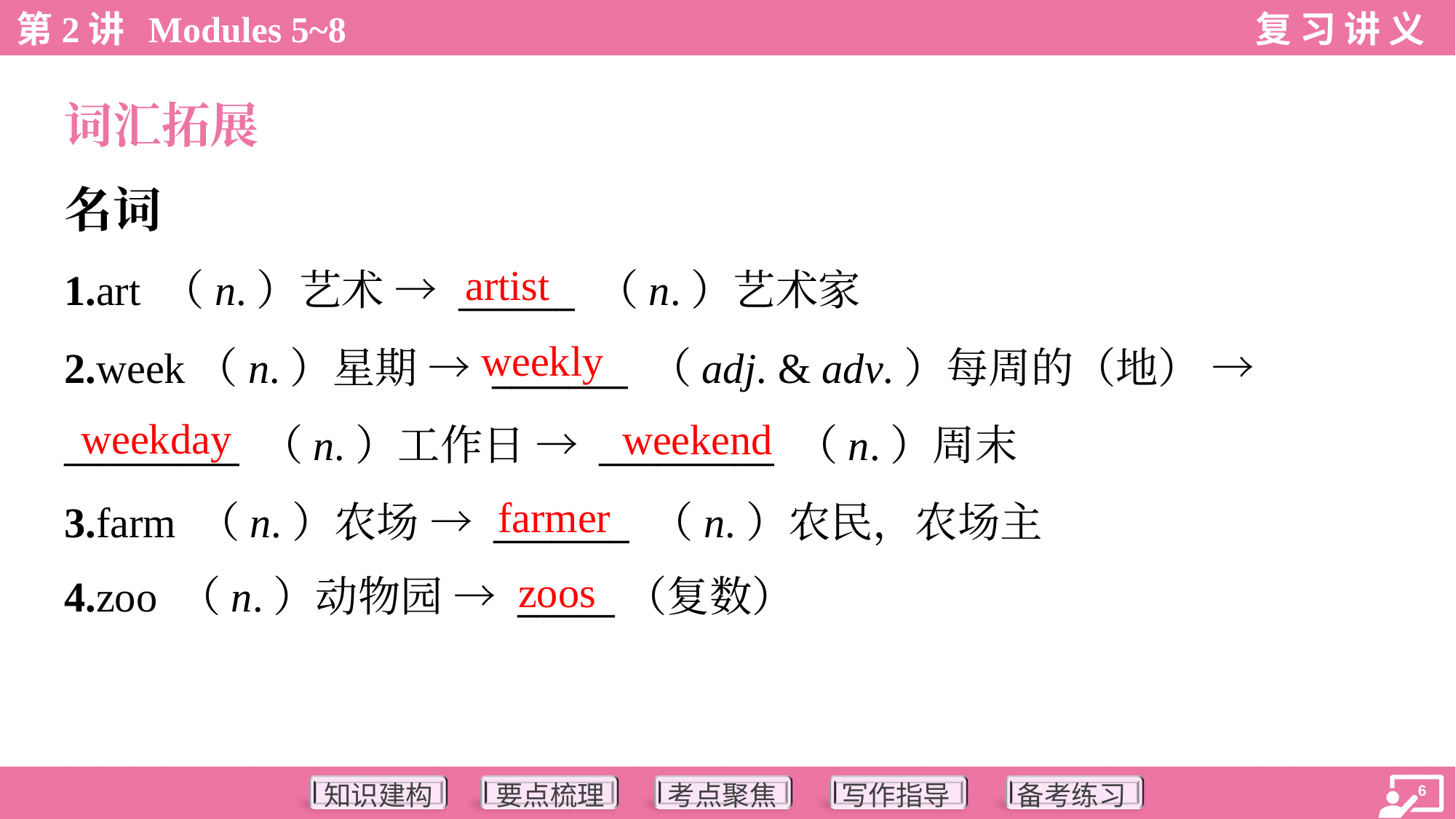

词汇拓展
名词
artist
1.art （n.）艺术 → ______ （n.）艺术家
2.week（n.）星期 → _______ （adj. & adv.）每周的（地） →
_________ （n.）工作日 → _________ （n.）周末
3.farm （n.）农场 → _______ （n.）农民，农场主
4.zoo （n.）动物园 → _____（复数）
weekly
weekday
weekend
farmer
zoos